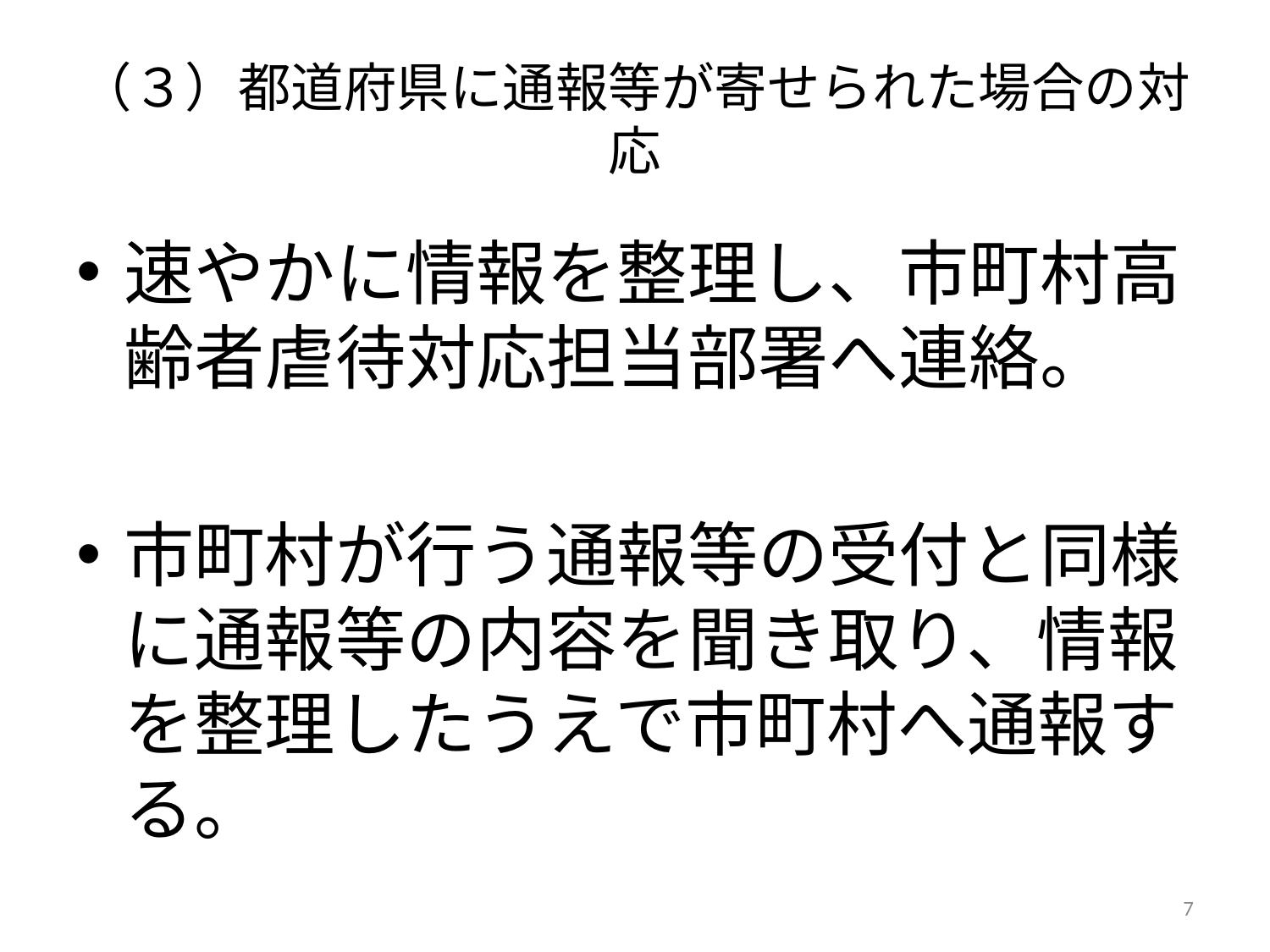

# （３）都道府県に通報等が寄せられた場合の対応
速やかに情報を整理し、市町村高齢者虐待対応担当部署へ連絡。

市町村が行う通報等の受付と同様に通報等の内容を聞き取り、情報を整理したうえで市町村へ通報する。

7